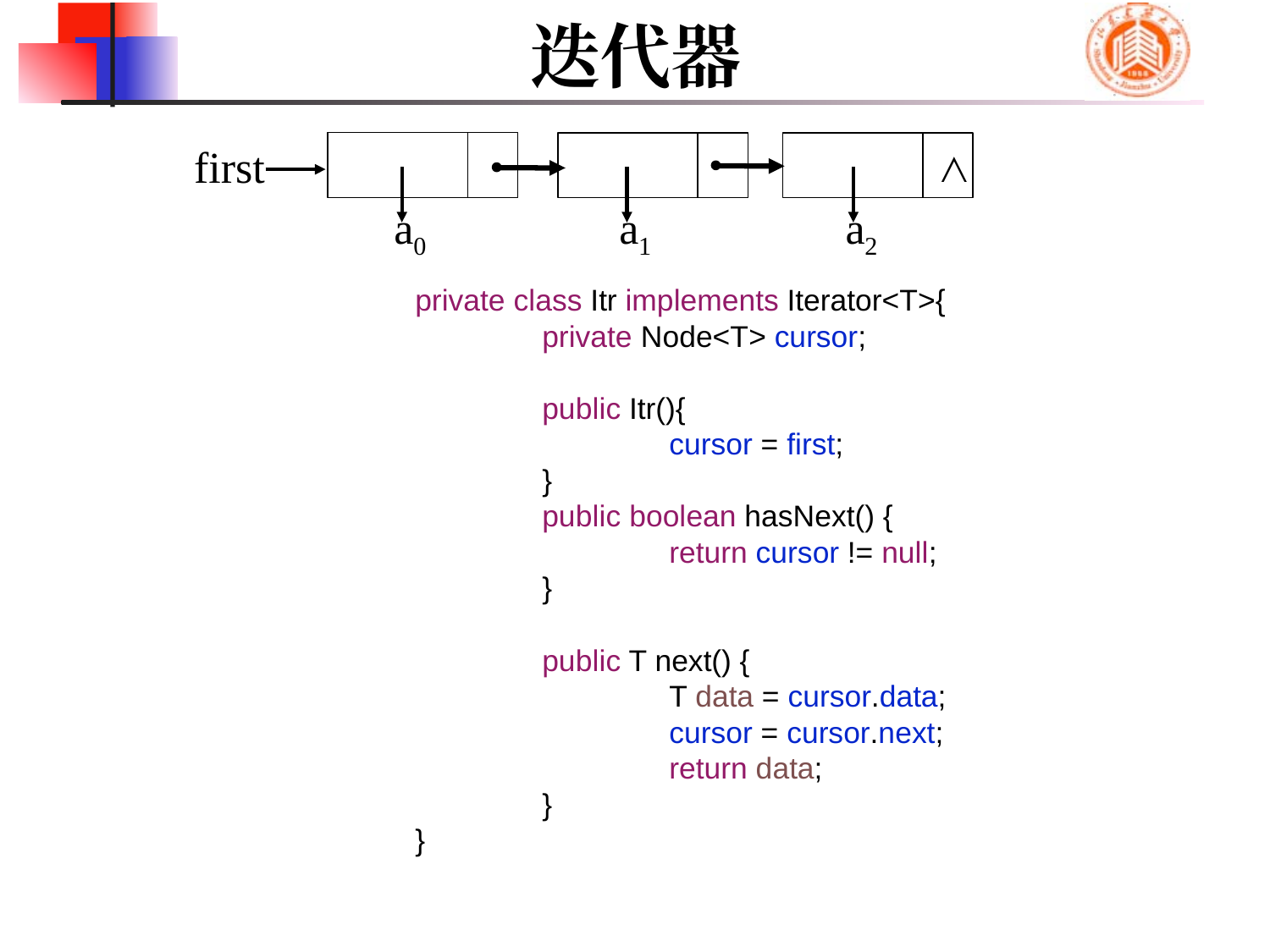

# 迭代器
first
∧

a0

a1

a2
	private class Itr implements Iterator<T>{
		private Node<T> cursor;

		public Itr(){
			cursor = first;
		}
		public boolean hasNext() {
			return cursor != null;
		}

		public T next() {
			T data = cursor.data;
			cursor = cursor.next;
			return data;
		}
	}